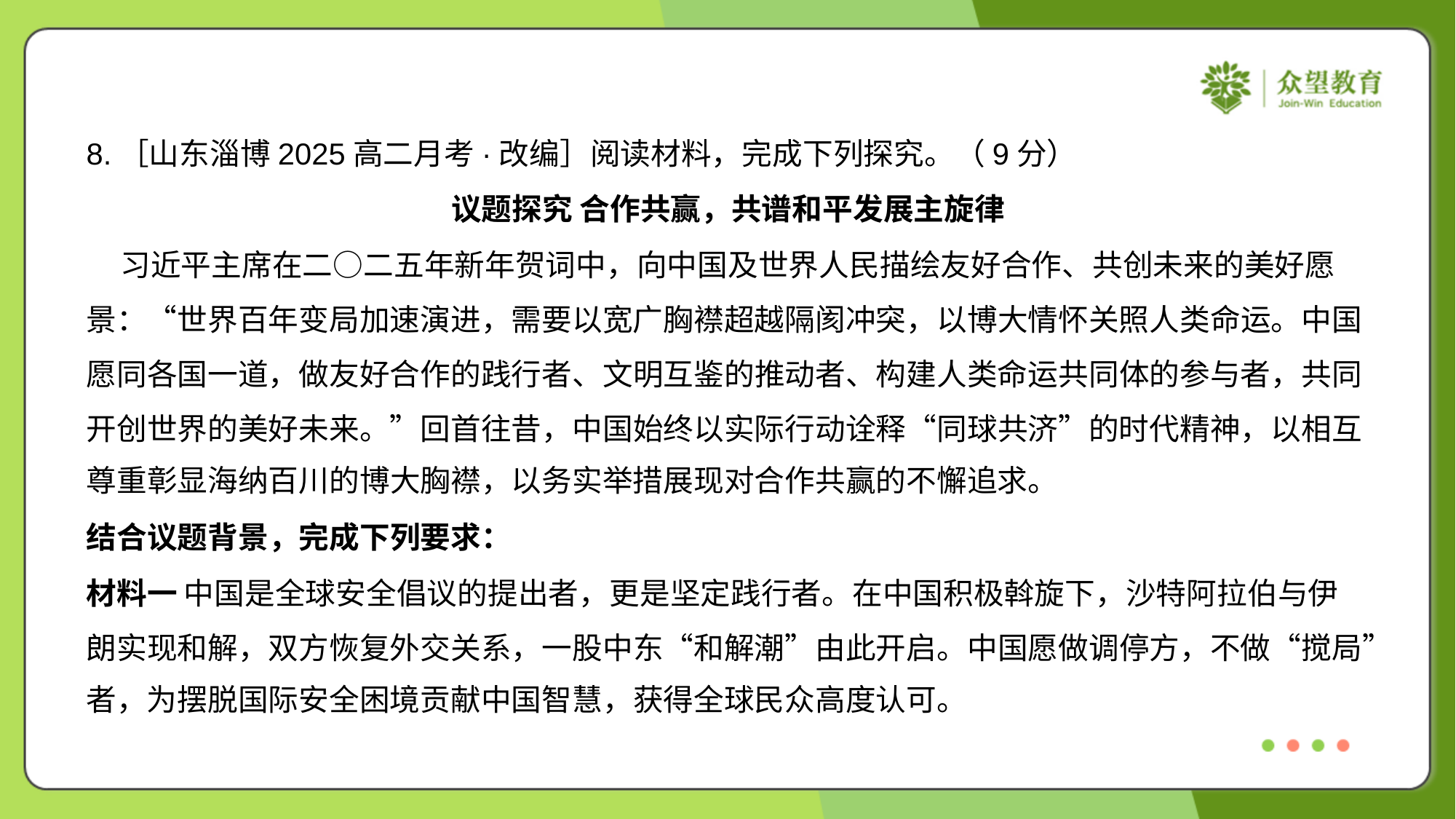

8.［山东淄博2025高二月考·改编］阅读材料，完成下列探究。（9分）
议题探究 合作共赢，共谱和平发展主旋律
    习近平主席在二○二五年新年贺词中，向中国及世界人民描绘友好合作、共创未来的美好愿
景：“世界百年变局加速演进，需要以宽广胸襟超越隔阂冲突，以博大情怀关照人类命运。中国
愿同各国一道，做友好合作的践行者、文明互鉴的推动者、构建人类命运共同体的参与者，共同
开创世界的美好未来。”回首往昔，中国始终以实际行动诠释“同球共济”的时代精神，以相互
尊重彰显海纳百川的博大胸襟，以务实举措展现对合作共赢的不懈追求。
结合议题背景，完成下列要求：
材料一 中国是全球安全倡议的提出者，更是坚定践行者。在中国积极斡旋下，沙特阿拉伯与伊
朗实现和解，双方恢复外交关系，一股中东“和解潮”由此开启。中国愿做调停方，不做“搅局”
者，为摆脱国际安全困境贡献中国智慧，获得全球民众高度认可。